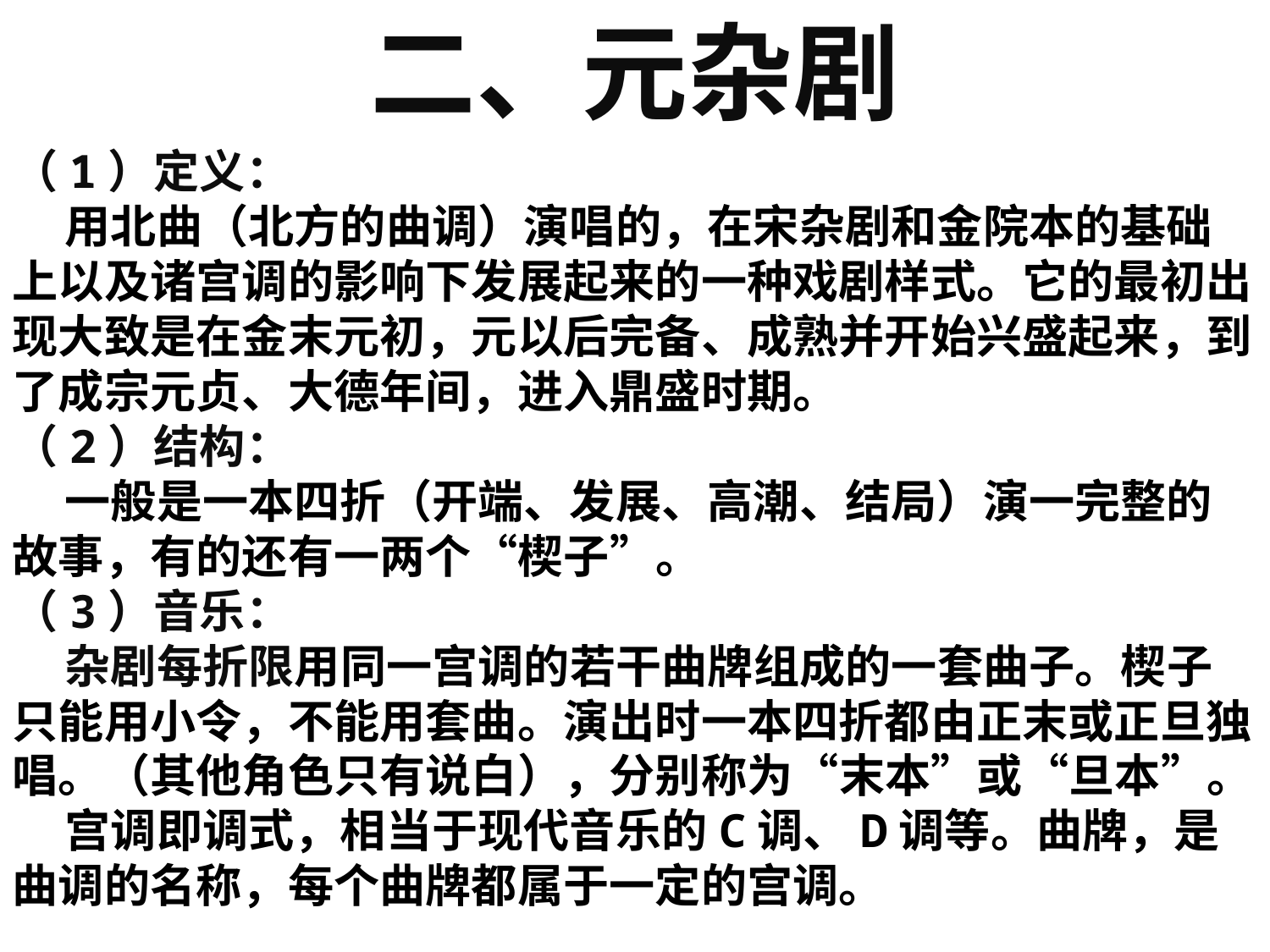

二、元杂剧
（1）定义：
    用北曲（北方的曲调）演唱的，在宋杂剧和金院本的基础上以及诸宫调的影响下发展起来的一种戏剧样式。它的最初出现大致是在金末元初，元以后完备、成熟并开始兴盛起来，到了成宗元贞、大德年间，进入鼎盛时期。
（2）结构：
    一般是一本四折（开端、发展、高潮、结局）演一完整的故事，有的还有一两个“楔子”。
（3）音乐：
    杂剧每折限用同一宫调的若干曲牌组成的一套曲子。楔子只能用小令，不能用套曲。演出时一本四折都由正末或正旦独唱。（其他角色只有说白），分别称为“末本”或“旦本”。
    宫调即调式，相当于现代音乐的C调、D调等。曲牌，是曲调的名称，每个曲牌都属于一定的宫调。